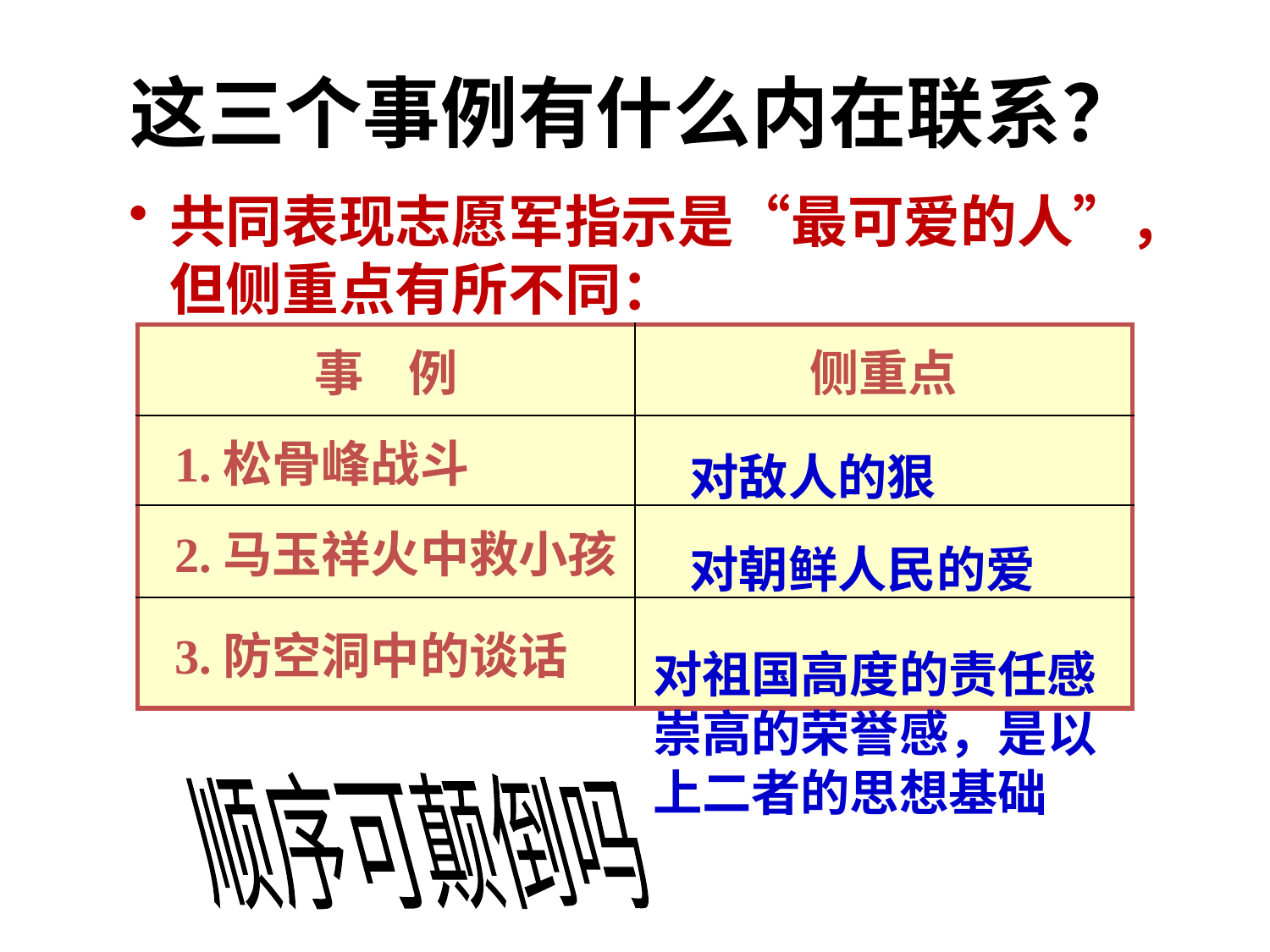

这三个事例有什么内在联系？

共同表现志愿军指示是“最可爱的人”，但侧重点有所不同：
| 事 例 | 侧重点 |
| --- | --- |
| 1.松骨峰战斗 |  |
| 2.马玉祥火中救小孩 |  |
| 3.防空洞中的谈话 |  |
对敌人的狠
对朝鲜人民的爱
对祖国高度的责任感崇高的荣誉感，是以上二者的思想基础
顺序可颠倒吗